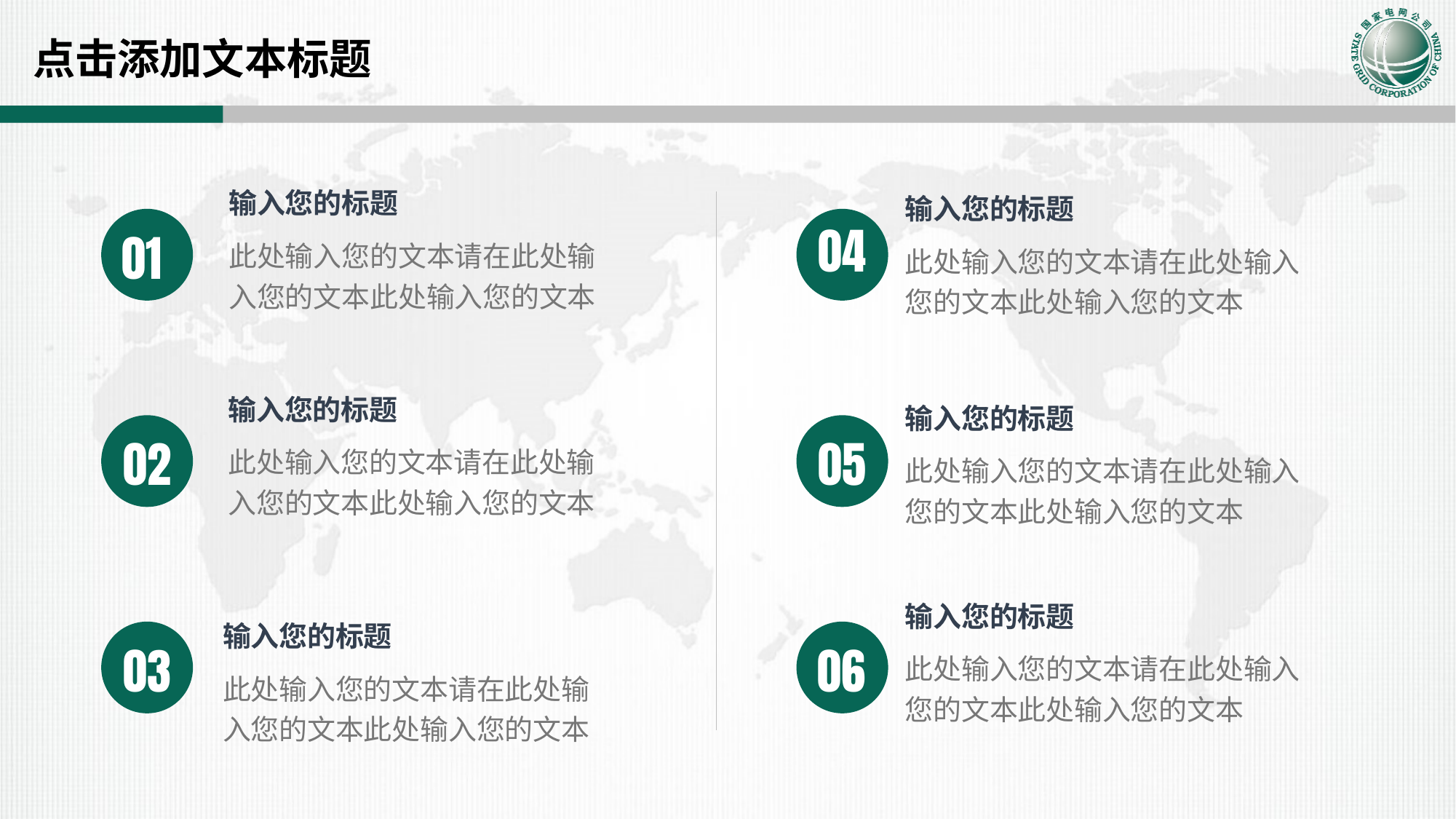

点击添加文本标题
输入您的标题
此处输入您的文本请在此处输入您的文本此处输入您的文本
输入您的标题
此处输入您的文本请在此处输入您的文本此处输入您的文本

01

04
输入您的标题
此处输入您的文本请在此处输入您的文本此处输入您的文本
输入您的标题
此处输入您的文本请在此处输入您的文本此处输入您的文本

02

05
输入您的标题
此处输入您的文本请在此处输入您的文本此处输入您的文本
输入您的标题
此处输入您的文本请在此处输入您的文本此处输入您的文本

03

06